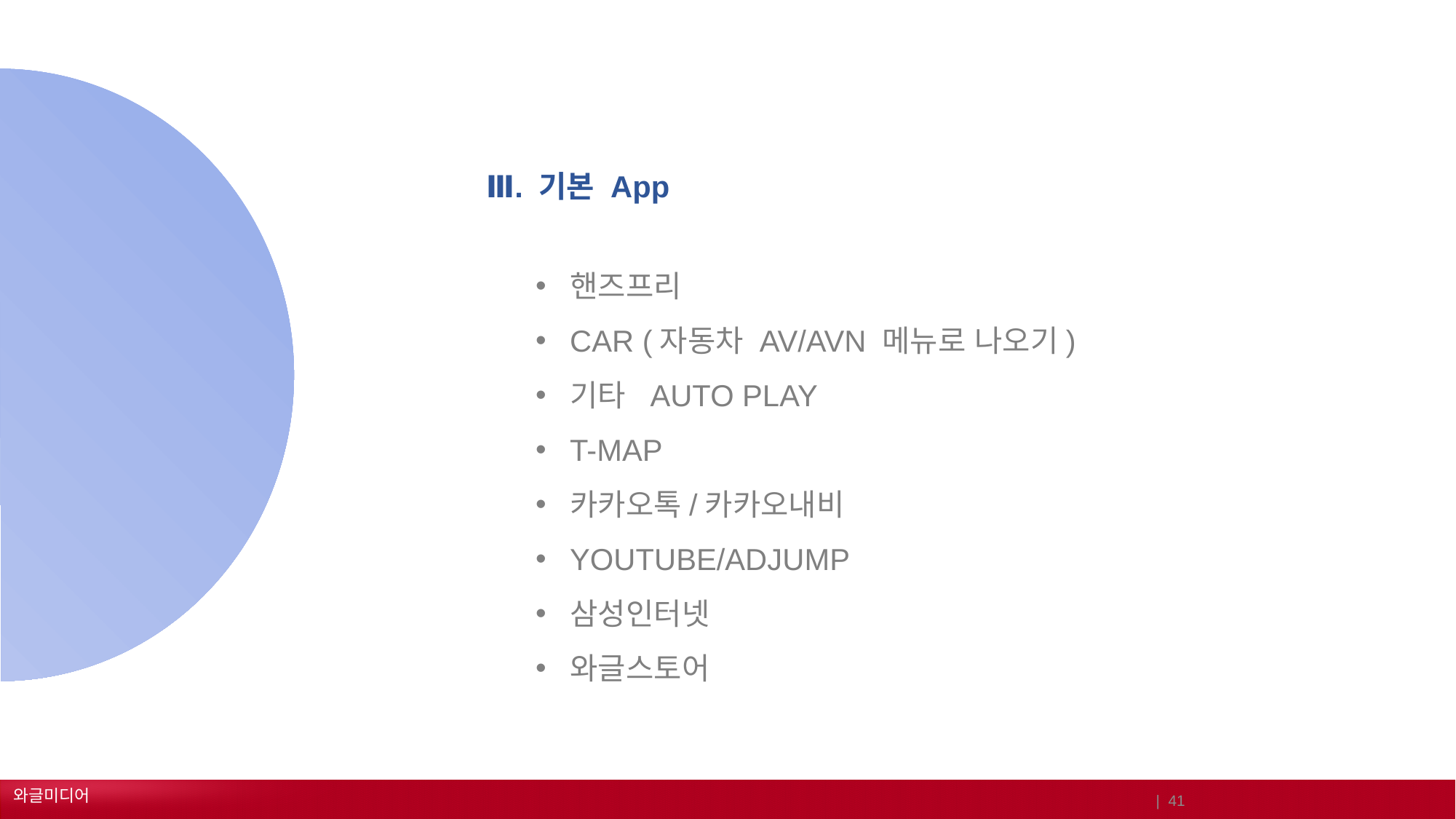

Ⅲ. 기본 App
핸즈프리
CAR (자동차 AV/AVN 메뉴로 나오기)
기타  AUTO PLAY
T-MAP
카카오톡/카카오내비
YOUTUBE/ADJUMP
삼성인터넷
와글스토어